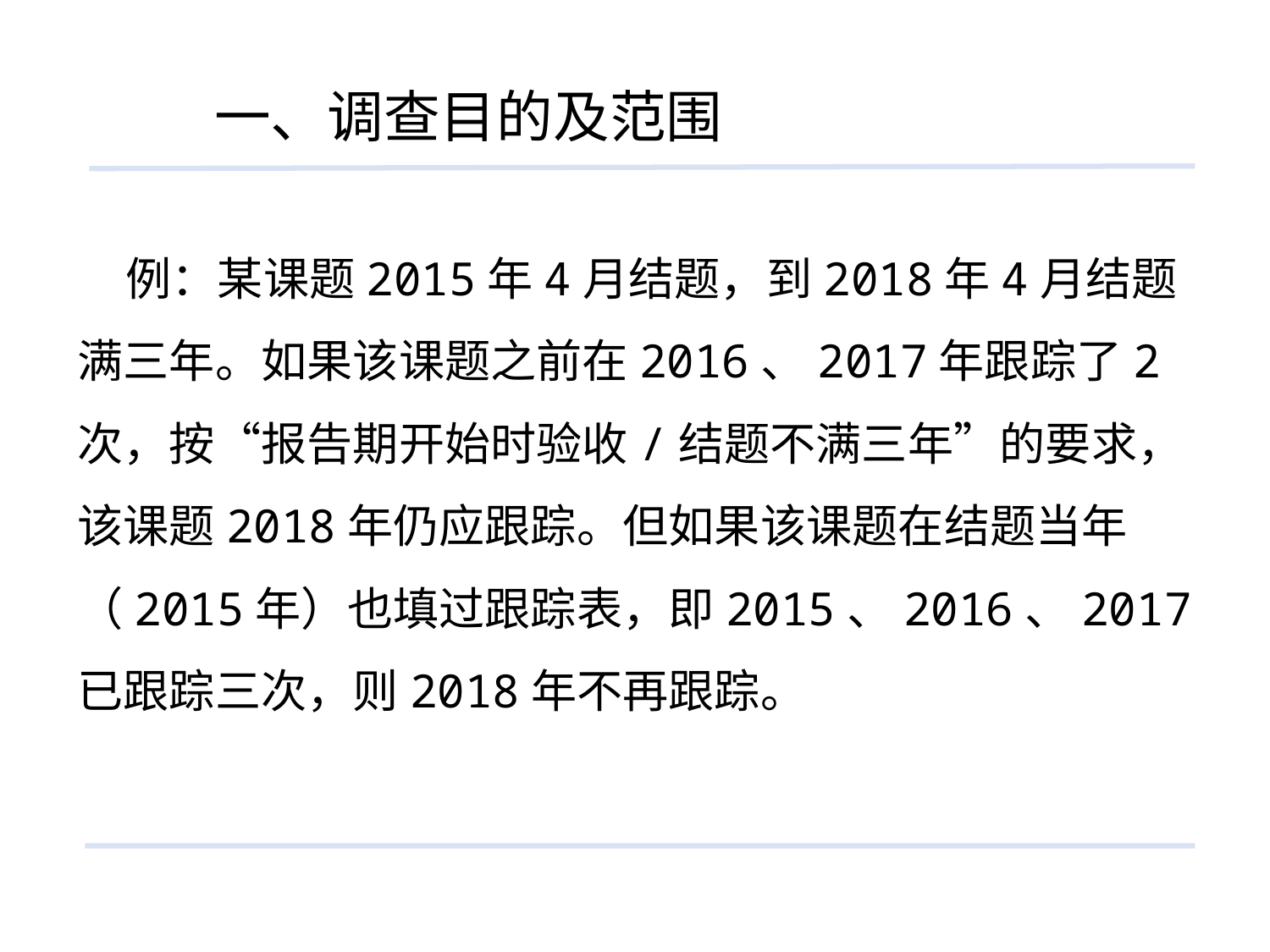

一、调查目的及范围

    例：某课题2015年4月结题，到2018年4月结题满三年。如果该课题之前在2016、2017年跟踪了2次，按“报告期开始时验收/结题不满三年”的要求，该课题2018年仍应跟踪。但如果该课题在结题当年（2015年）也填过跟踪表，即2015、2016、2017已跟踪三次，则2018年不再跟踪。